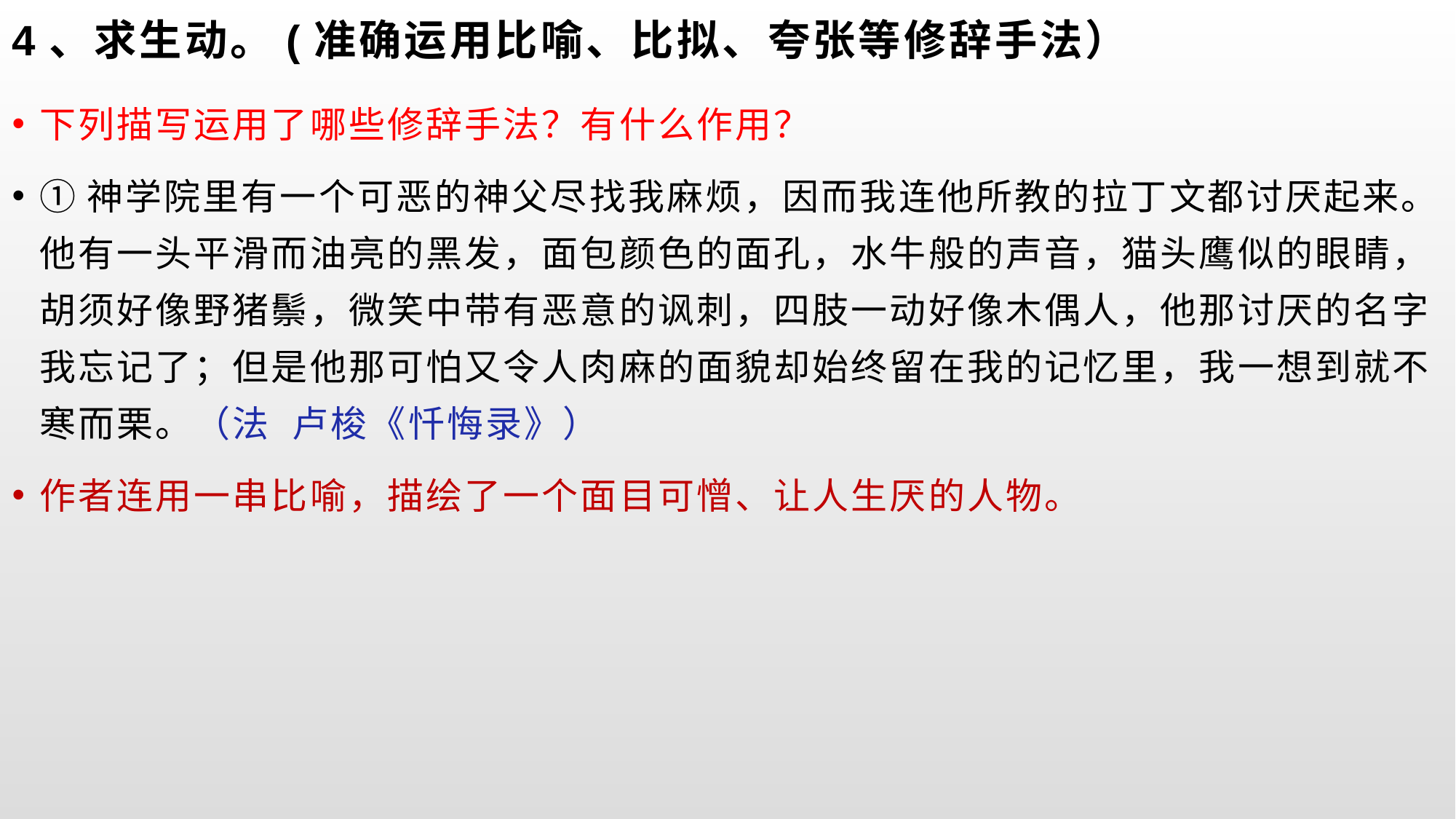

# 4、求生动。(准确运用比喻、比拟、夸张等修辞手法）
下列描写运用了哪些修辞手法？有什么作用？
①神学院里有一个可恶的神父尽找我麻烦，因而我连他所教的拉丁文都讨厌起来。他有一头平滑而油亮的黑发，面包颜色的面孔，水牛般的声音，猫头鹰似的眼睛，胡须好像野猪鬃，微笑中带有恶意的讽刺，四肢一动好像木偶人，他那讨厌的名字我忘记了；但是他那可怕又令人肉麻的面貌却始终留在我的记忆里，我一想到就不寒而栗。（法  卢梭《忏悔录》）
作者连用一串比喻，描绘了一个面目可憎、让人生厌的人物。